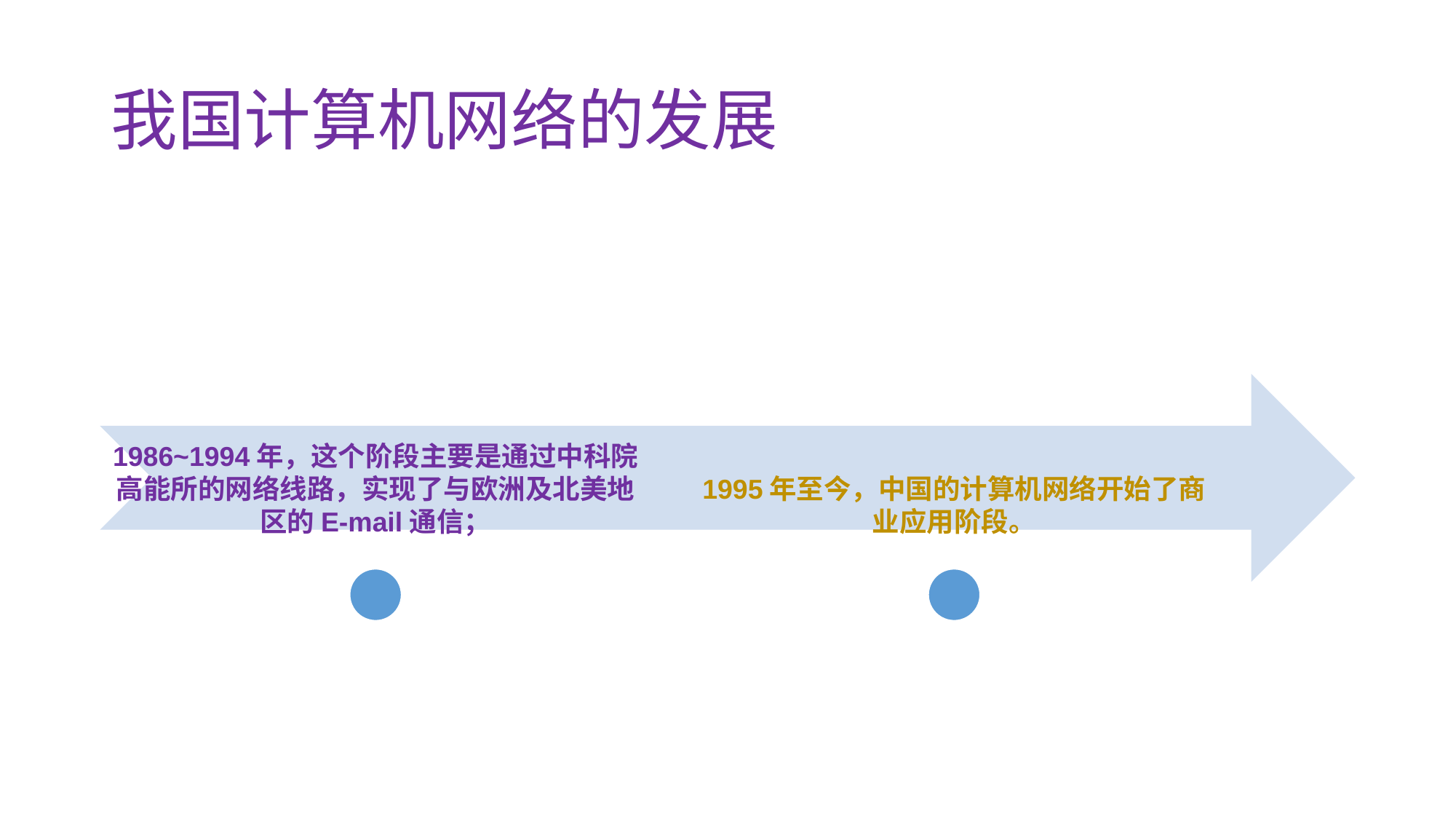

# 我国计算机网络的发展
1986~1994年，这个阶段主要是通过中科院高能所的网络线路，实现了与欧洲及北美地区的E-mail通信；
1995年至今，中国的计算机网络开始了商业应用阶段。